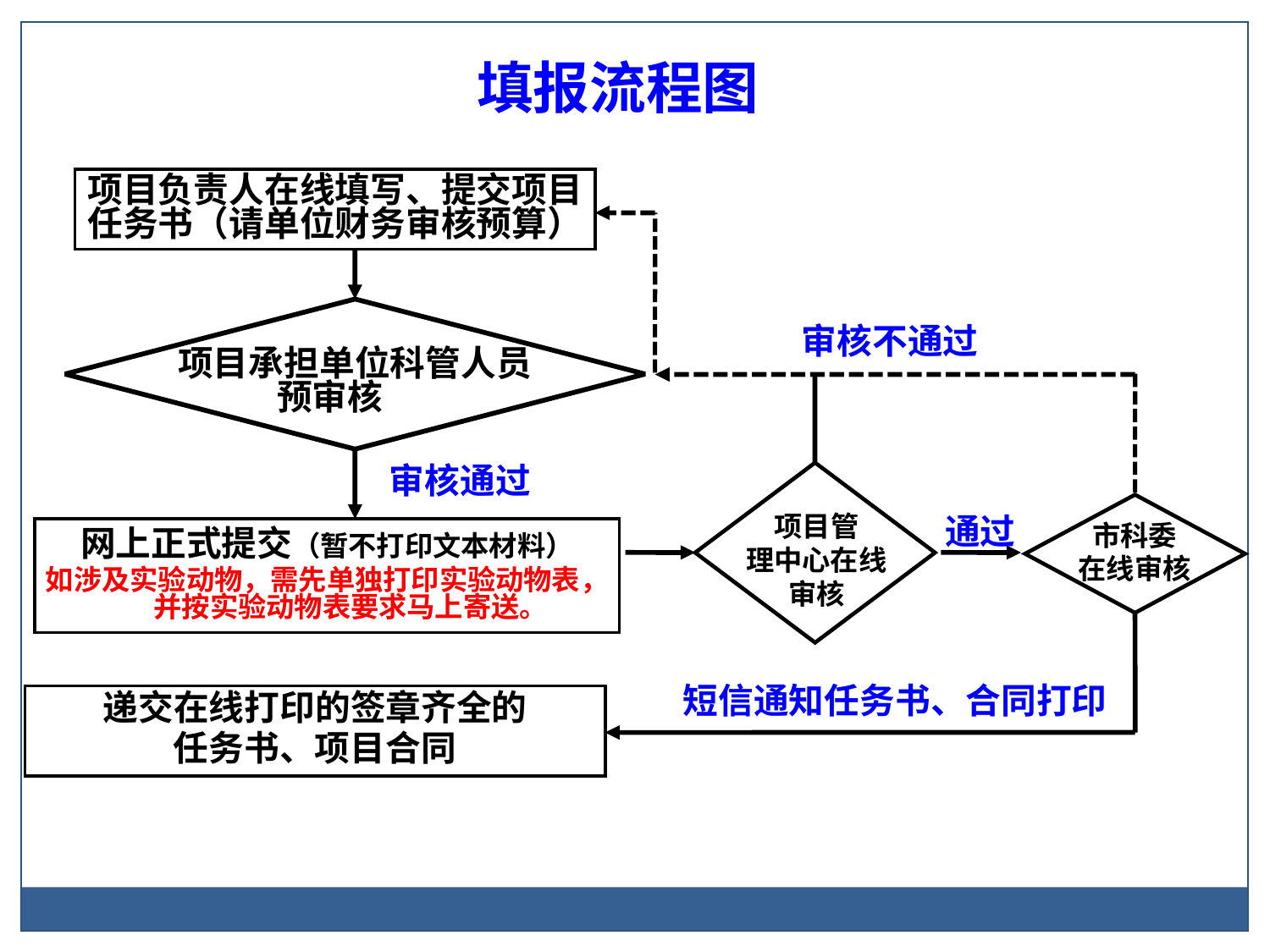

填报流程图
项目负责人在线填写、提交项目任务书（请单位财务审核预算）

审核不通过
项目承担单位科管人员预审核

审核通过

项目管
理中心在线
审核
通过
市科委
在线审核
网上正式提交（暂不打印文本材料）
如涉及实验动物，需先单独打印实验动物表，并按实验动物表要求马上寄送。

短信通知任务书、合同打印
递交在线打印的签章齐全的
任务书、项目合同